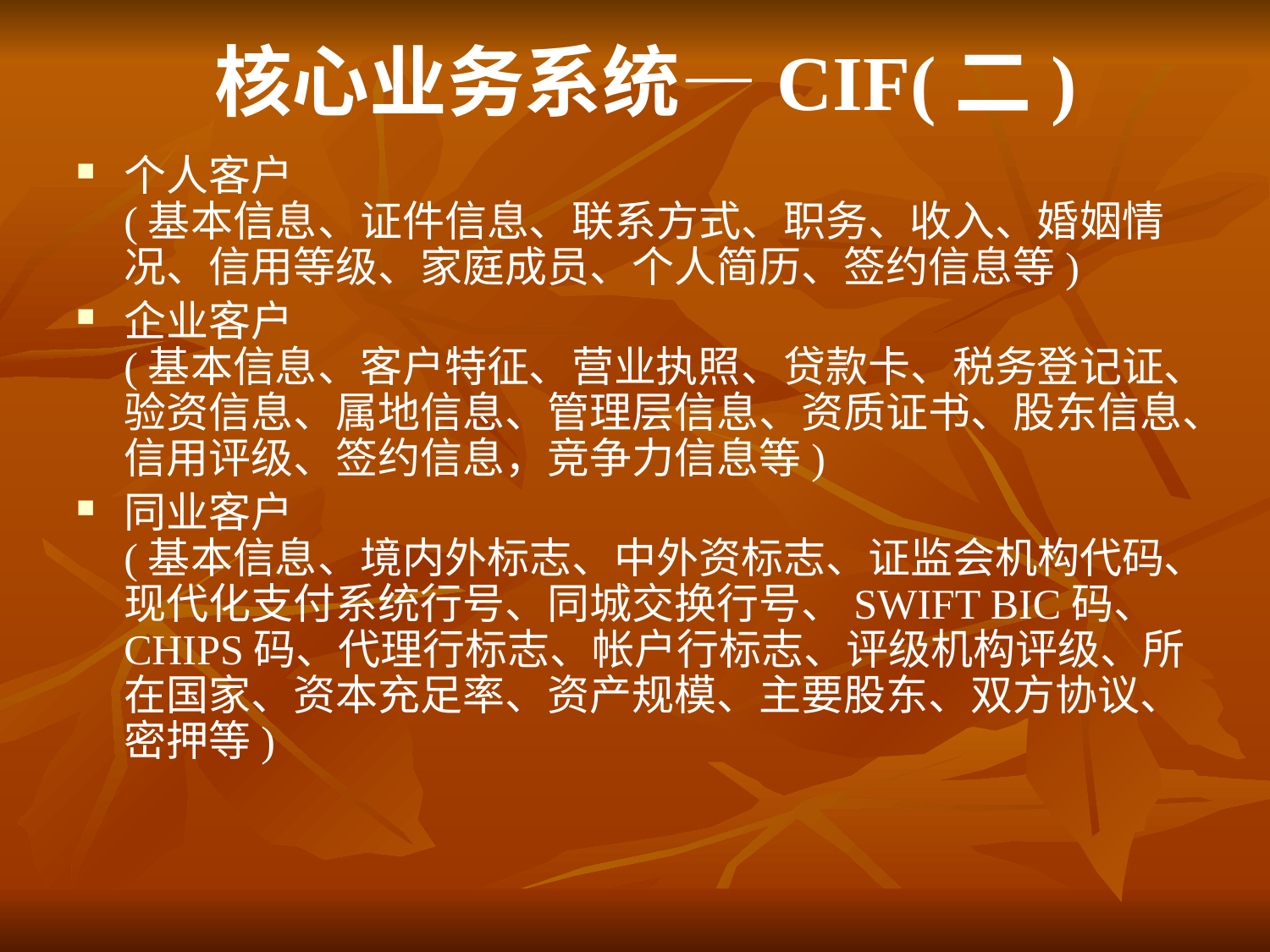

# 核心业务系统—CIF(二)
个人客户
(基本信息、证件信息、联系方式、职务、收入、婚姻情况、信用等级、家庭成员、个人简历、签约信息等)
企业客户
(基本信息、客户特征、营业执照、贷款卡、税务登记证、验资信息、属地信息、管理层信息、资质证书、股东信息、信用评级、签约信息，竞争力信息等)
同业客户
(基本信息、境内外标志、中外资标志、证监会机构代码、现代化支付系统行号、同城交换行号、SWIFT BIC码、CHIPS码、代理行标志、帐户行标志、评级机构评级、所在国家、资本充足率、资产规模、主要股东、双方协议、密押等)